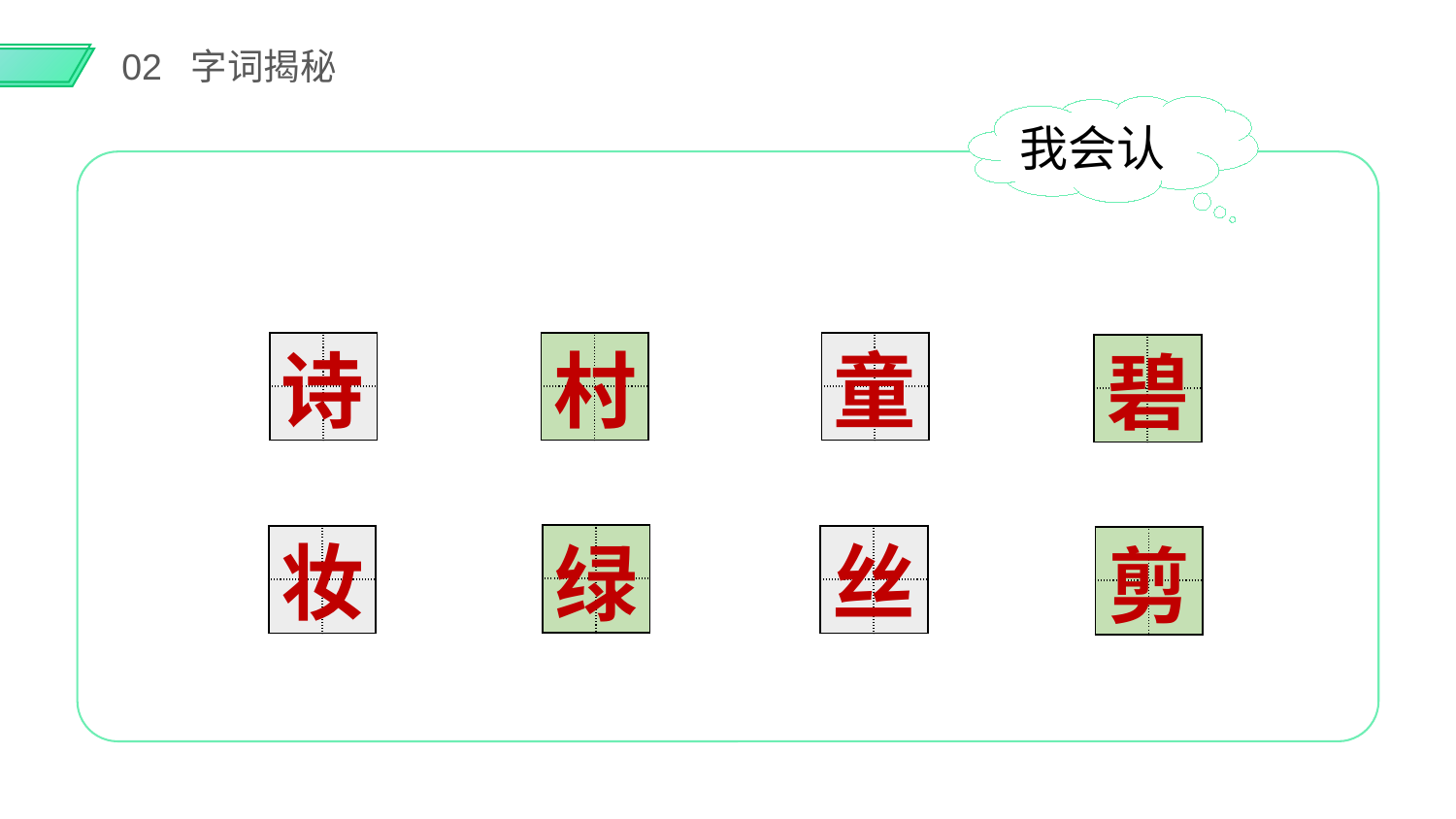

02  字词揭秘
我会认
|  |  |
| --- | --- |
|  |  |
|  |  |
| --- | --- |
|  |  |
|  |  |
| --- | --- |
|  |  |
诗
村
童
|  |  |
| --- | --- |
|  |  |
碧
|  |  |
| --- | --- |
|  |  |
妆
丝
|  |  |
| --- | --- |
|  |  |
|  |  |
| --- | --- |
|  |  |
绿
|  |  |
| --- | --- |
|  |  |
剪